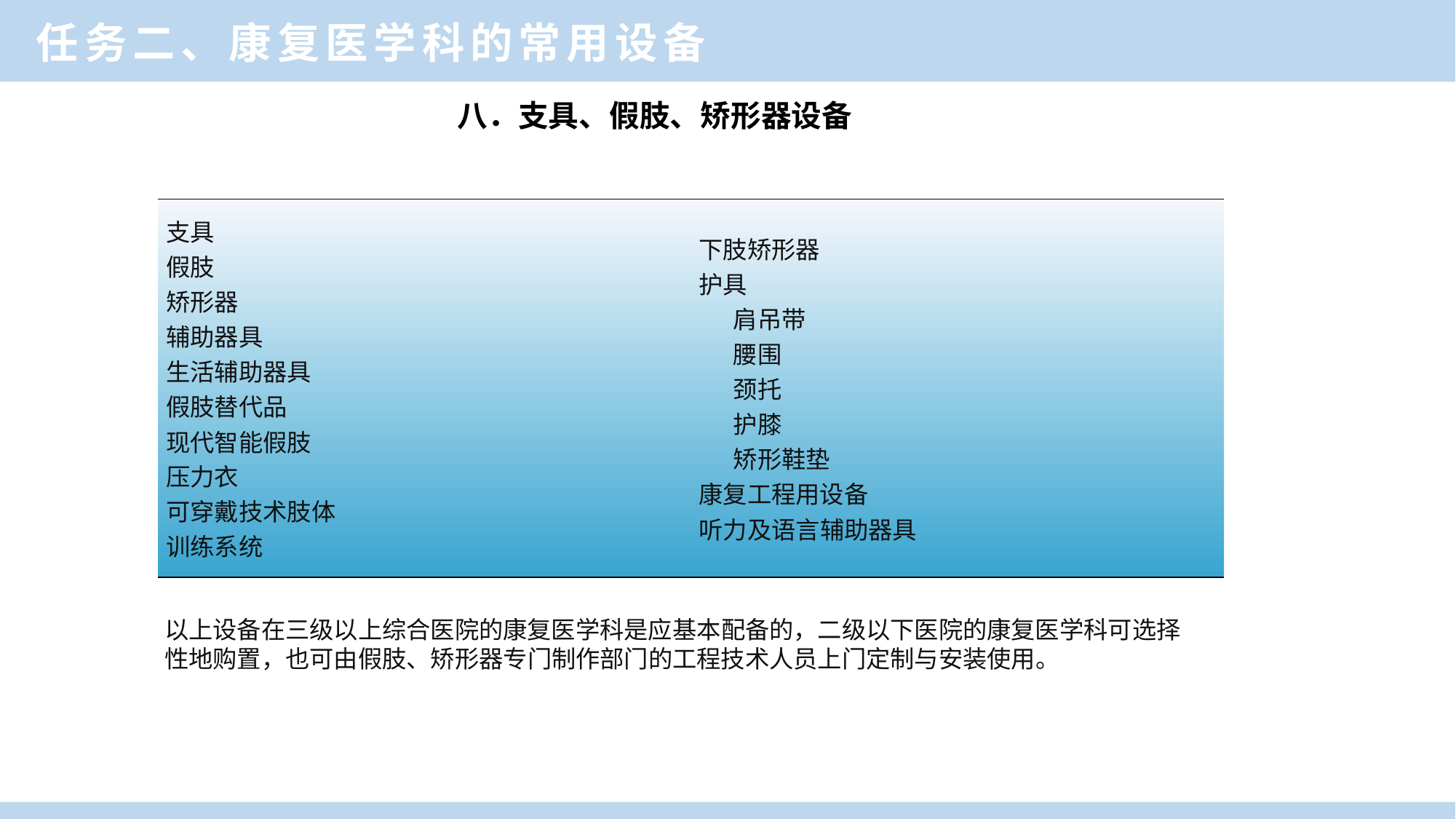

任务二、康复医学科的常用设备
 八．支具、假肢、矫形器设备
| 支具 假肢 矫形器 辅助器具 生活辅助器具 假肢替代品 现代智能假肢 压力衣 可穿戴技术肢体 训练系统 | 下肢矫形器 护具 肩吊带 腰围 颈托 护膝 矫形鞋垫 康复工程用设备 听力及语言辅助器具 |
| --- | --- |
一、康复医学科功能与作用
以上设备在三级以上综合医院的康复医学科是应基本配备的，二级以下医院的康复医学科可选择性地购置，也可由假肢、矫形器专门制作部门的工程技术人员上门定制与安装使用。